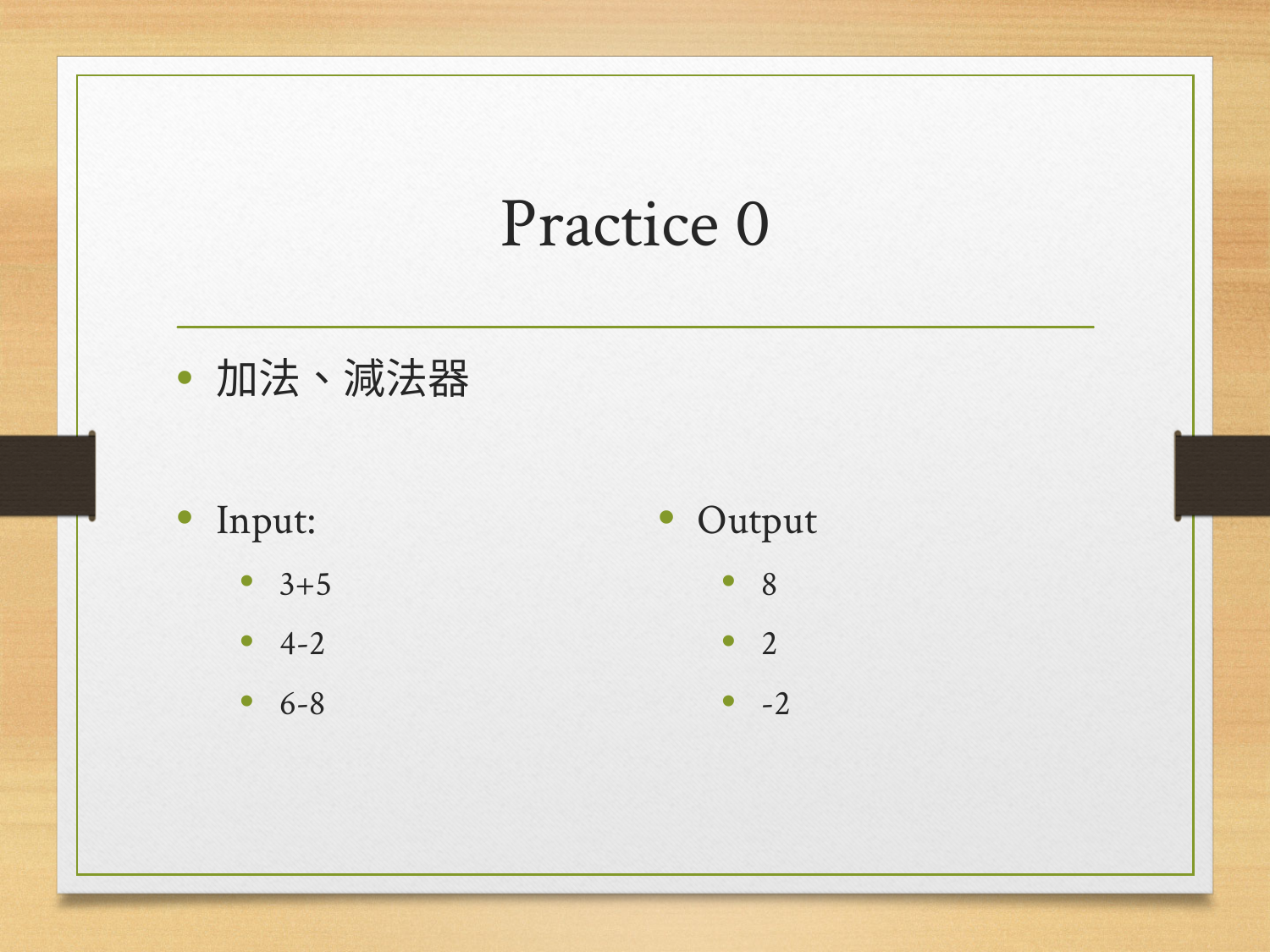

# Practice 0
加法、減法器

Input:
3+5
4-2
6-8

Output
8
2
-2